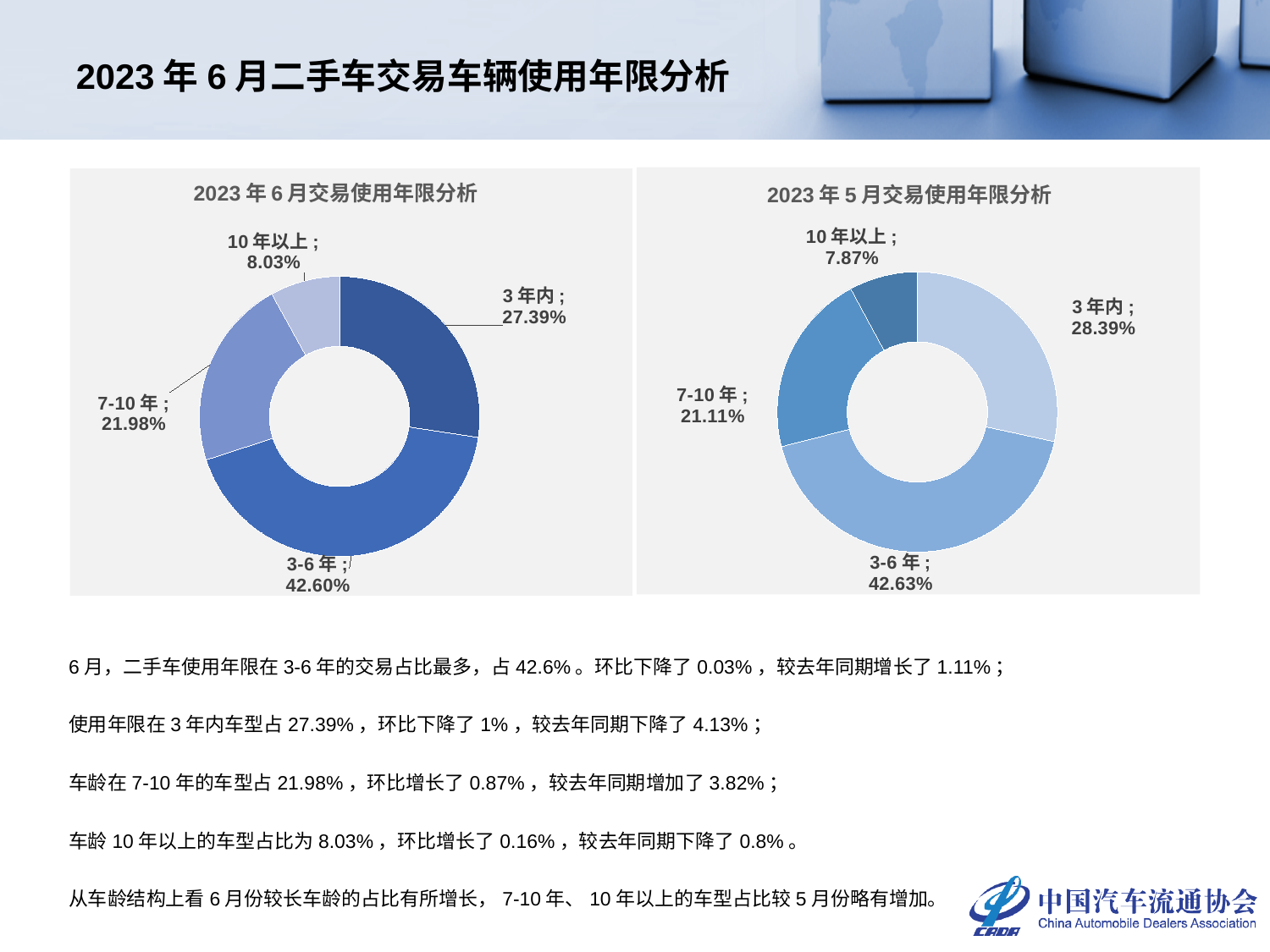

# 2023年6月二手车交易车辆使用年限分析

### Chart: 2023年5月交易使用年限分析

| Category |  |
|---|---|
| 3年内 | 0.2839065630735332 |
| 3-6年 | 0.4262967904523993 |
| 7-10年 | 0.21108426039566983 |
| 10年以上 | 0.0787123860783977 |

### Chart: 2023年6月交易使用年限分析

| Category | 车龄占比 |
|---|---|
| 3年内 | 0.27389250329992537 |
| 3-6年 | 0.4259923253909042 |
| 7-10年 | 0.2197952481074341 |
| 10年以上 | 0.08031992320173631 |
6月，二手车使用年限在3-6年的交易占比最多，占42.6%。环比下降了0.03%，较去年同期增长了1.11%；
使用年限在3年内车型占27.39%，环比下降了1%，较去年同期下降了4.13%；
车龄在7-10年的车型占21.98%，环比增长了0.87%，较去年同期增加了3.82%；
车龄10年以上的车型占比为8.03%，环比增长了0.16%，较去年同期下降了0.8%。
从车龄结构上看6月份较长车龄的占比有所增长，7-10年、10年以上的车型占比较5月份略有增加。